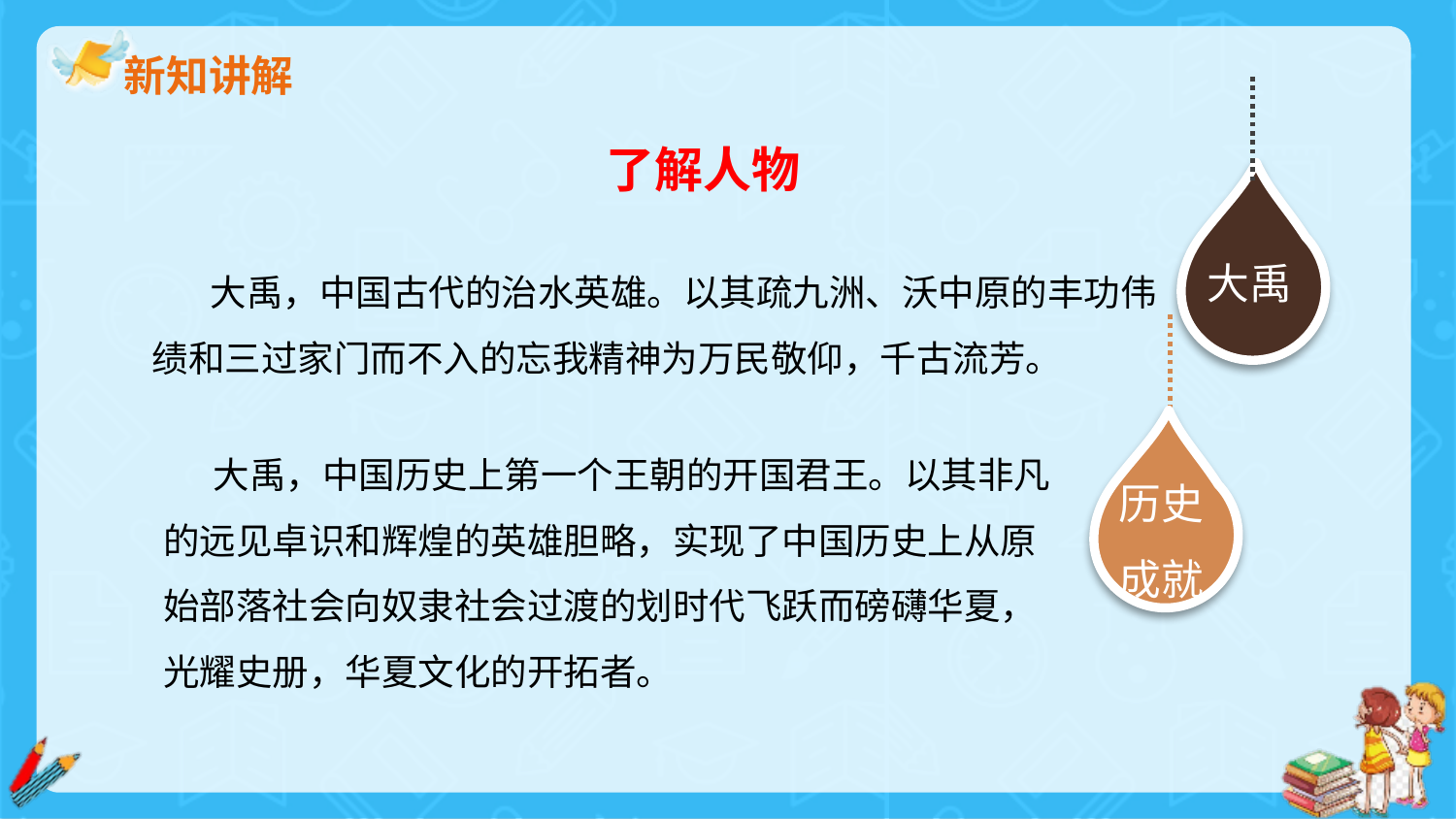

新知讲解
了解人物

大禹
      大禹，中国古代的治水英雄。以其疏九洲、沃中原的丰功伟绩和三过家门而不入的忘我精神为万民敬仰，千古流芳。
     大禹，中国历史上第一个王朝的开国君王。以其非凡的远见卓识和辉煌的英雄胆略，实现了中国历史上从原始部落社会向奴隶社会过渡的划时代飞跃而磅礴华夏，光耀史册，华夏文化的开拓者。

历史成就